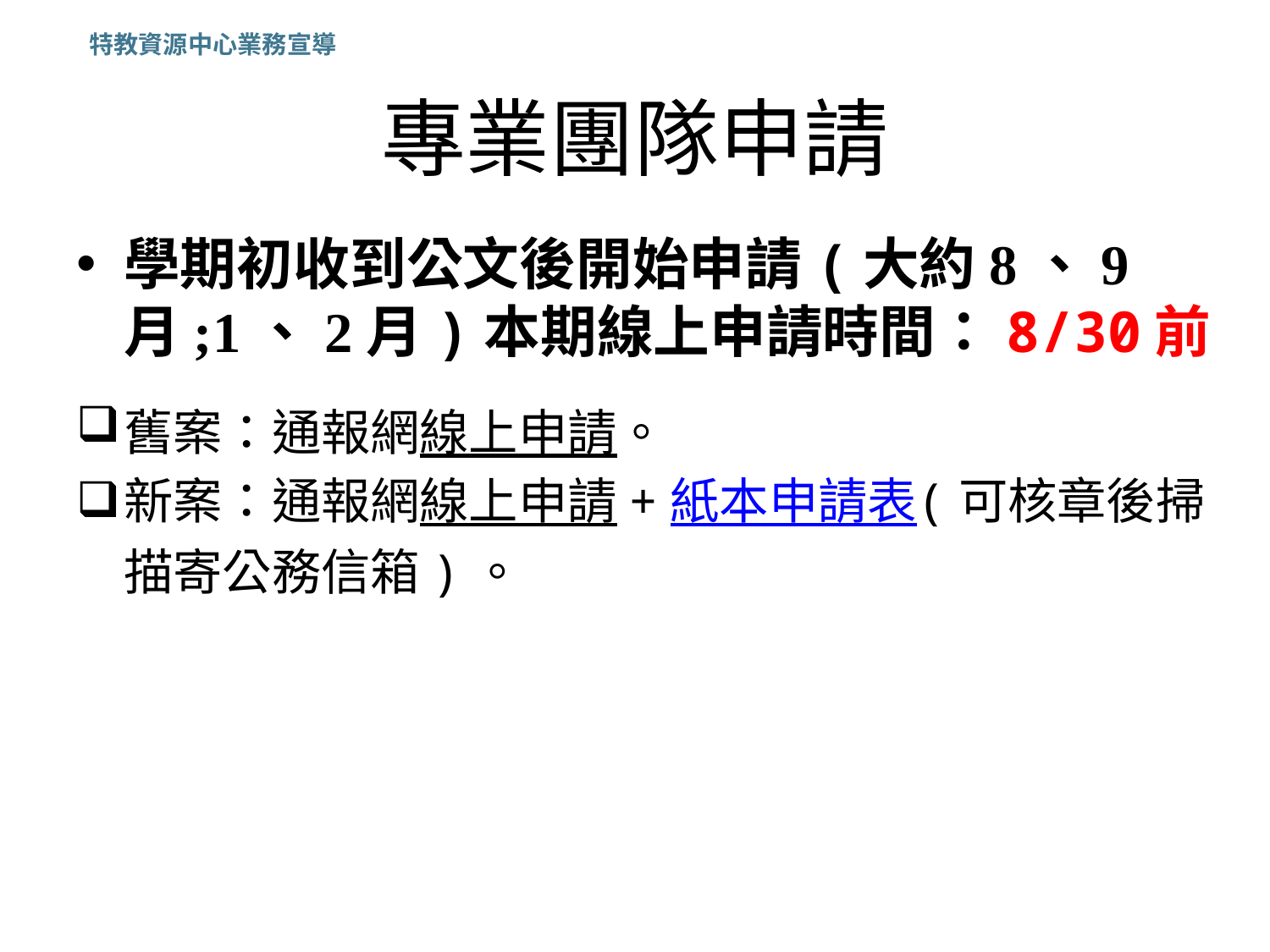

特教資源中心業務宣導
專業團隊申請
學期初收到公文後開始申請(大約8、9月;1、2月)本期線上申請時間：8/30前

舊案：通報網線上申請。
新案：通報網線上申請+紙本申請表(可核章後掃描寄公務信箱)。